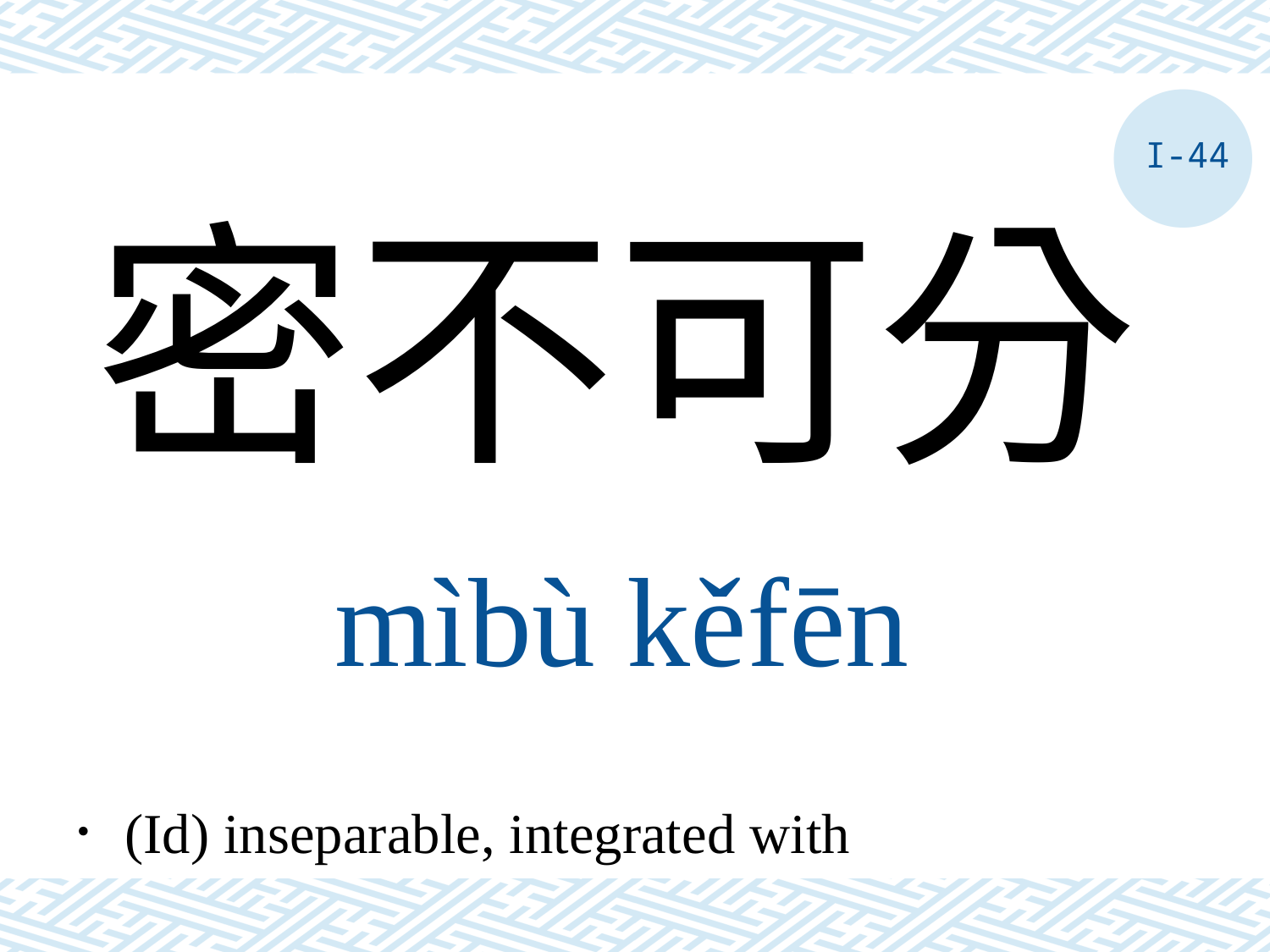

I-44

密不可分
mìbù kěfēn
．(Id) inseparable, integrated with